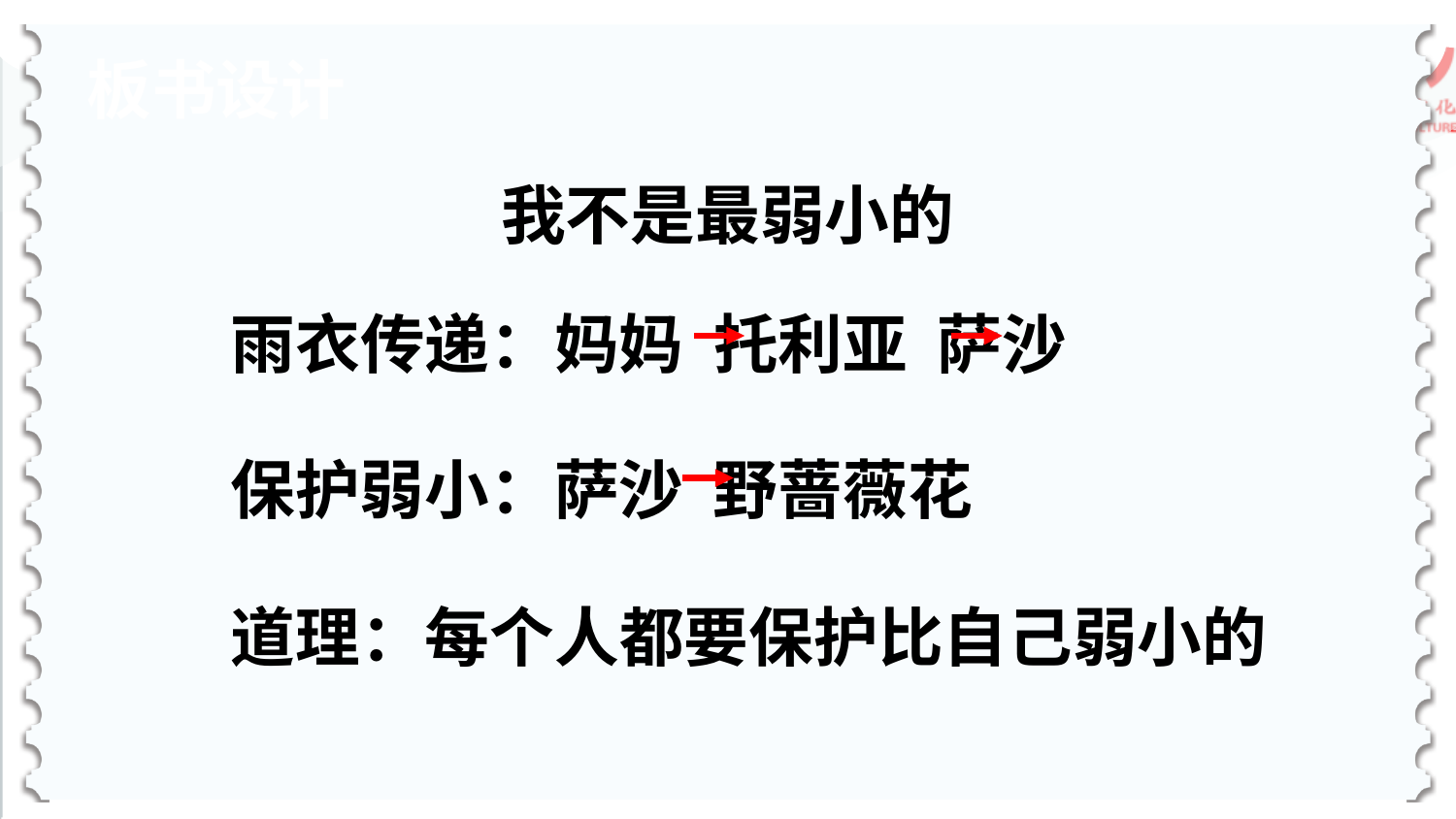

板书设计
我不是最弱小的
雨衣传递：妈妈  托利亚  萨沙
保护弱小：萨沙  野蔷薇花
道理：每个人都要保护比自己弱小的